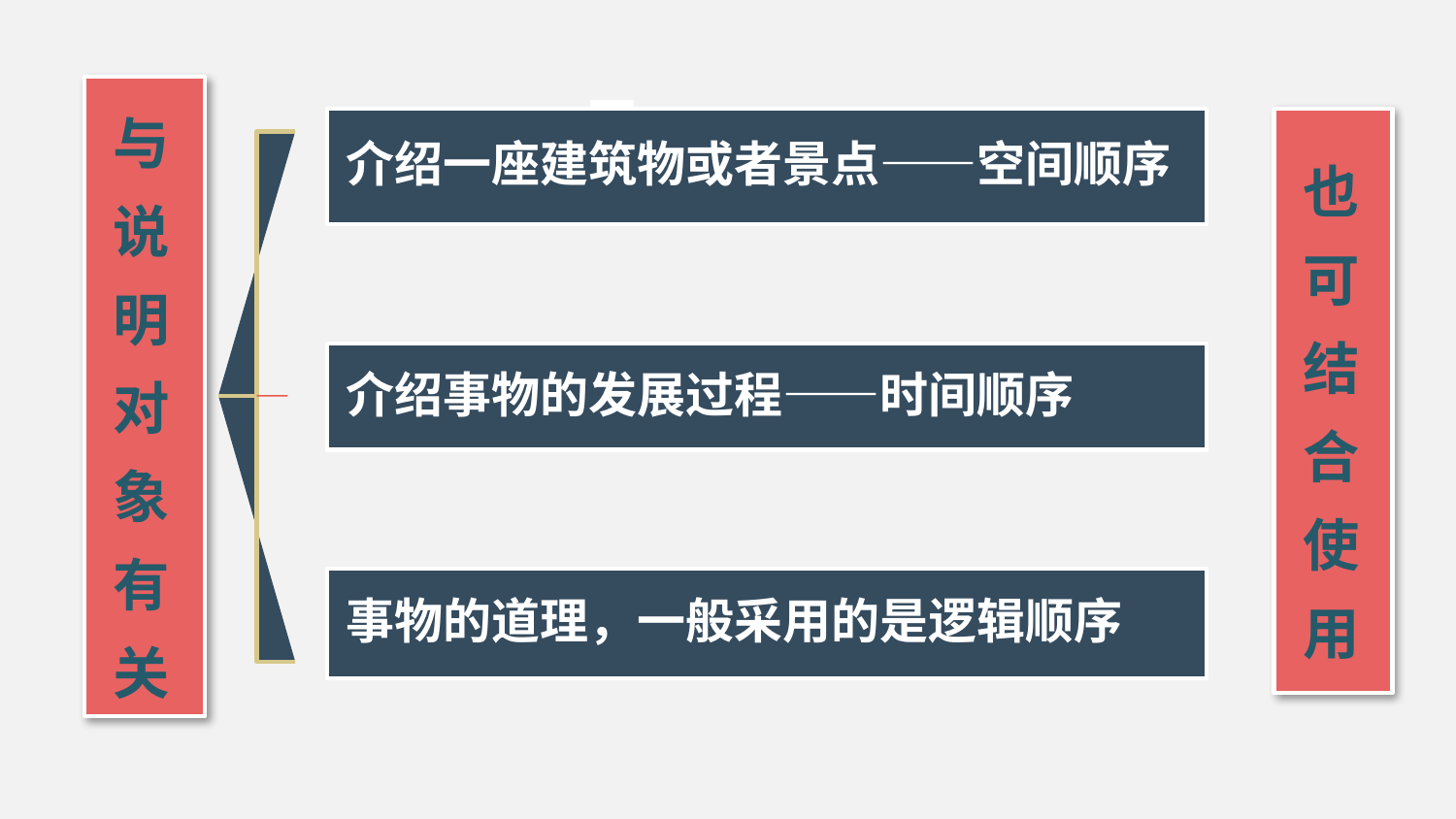

与说明对象有关

 介绍一座建筑物或者景点——空间顺序
也可结合使用

 介绍事物的发展过程——时间顺序
 事物的道理，一般采用的是逻辑顺序